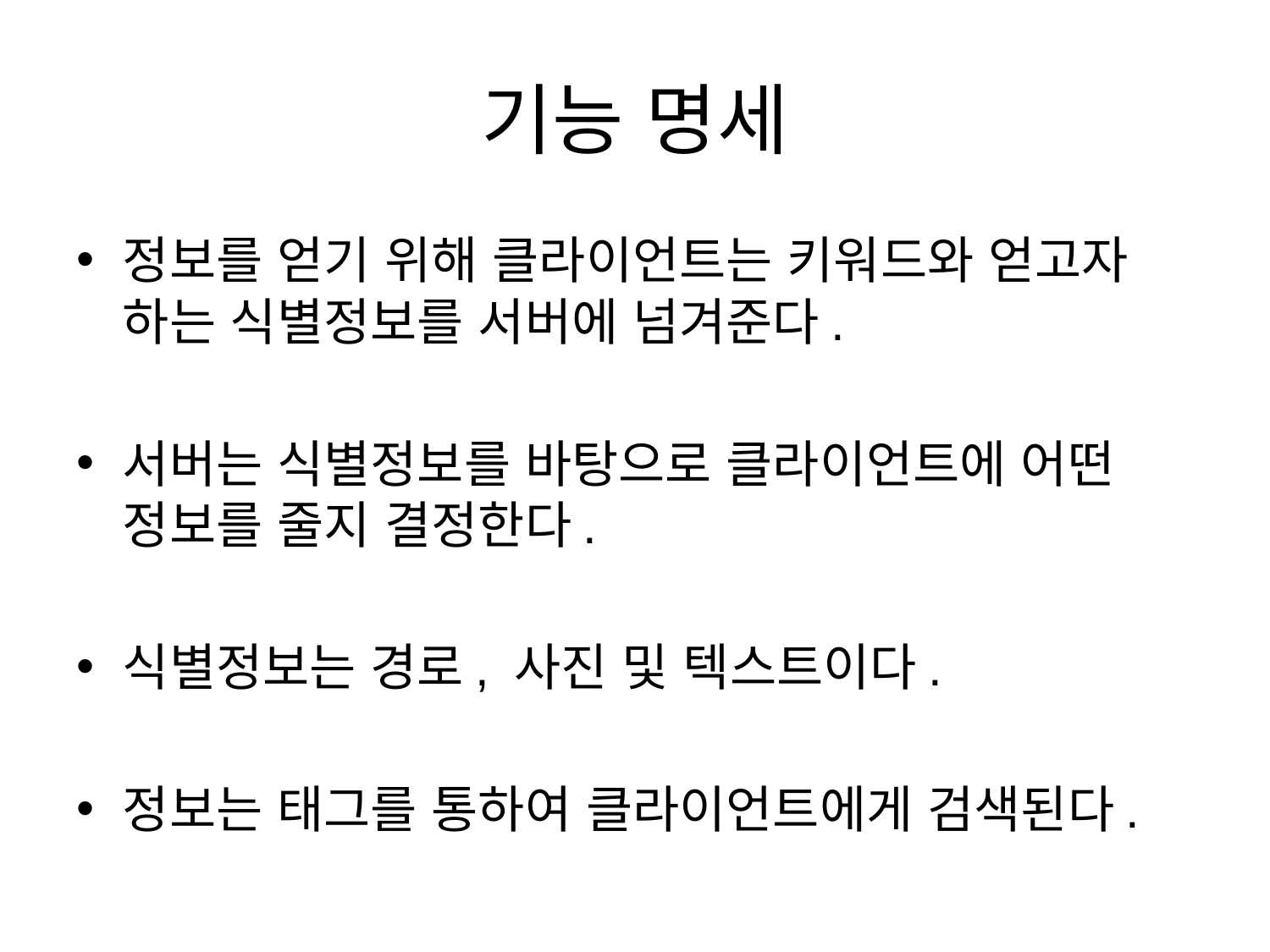

# 기능 명세
정보를 얻기 위해 클라이언트는 키워드와 얻고자 하는 식별정보를 서버에 넘겨준다.

서버는 식별정보를 바탕으로 클라이언트에 어떤 정보를 줄지 결정한다.

식별정보는 경로, 사진 및 텍스트이다.

정보는 태그를 통하여 클라이언트에게 검색된다.